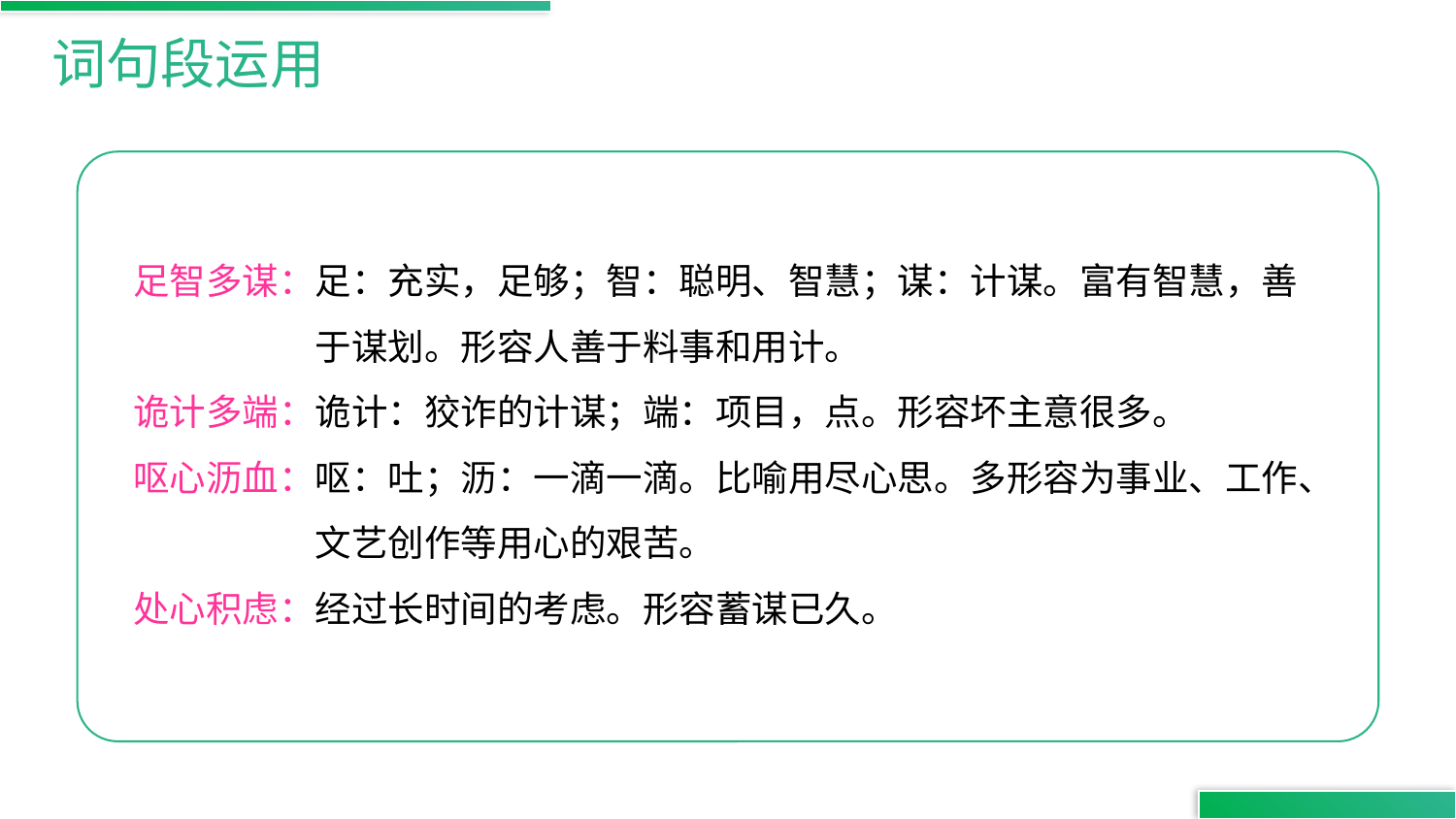

词句段运用
足智多谋：足：充实，足够；智：聪明、智慧；谋：计谋。富有智慧，善于谋划。形容人善于料事和用计。
诡计多端：诡计：狡诈的计谋；端：项目，点。形容坏主意很多。
呕心沥血：呕：吐；沥：一滴一滴。比喻用尽心思。多形容为事业、工作、文艺创作等用心的艰苦。
处心积虑：经过长时间的考虑。形容蓄谋已久。